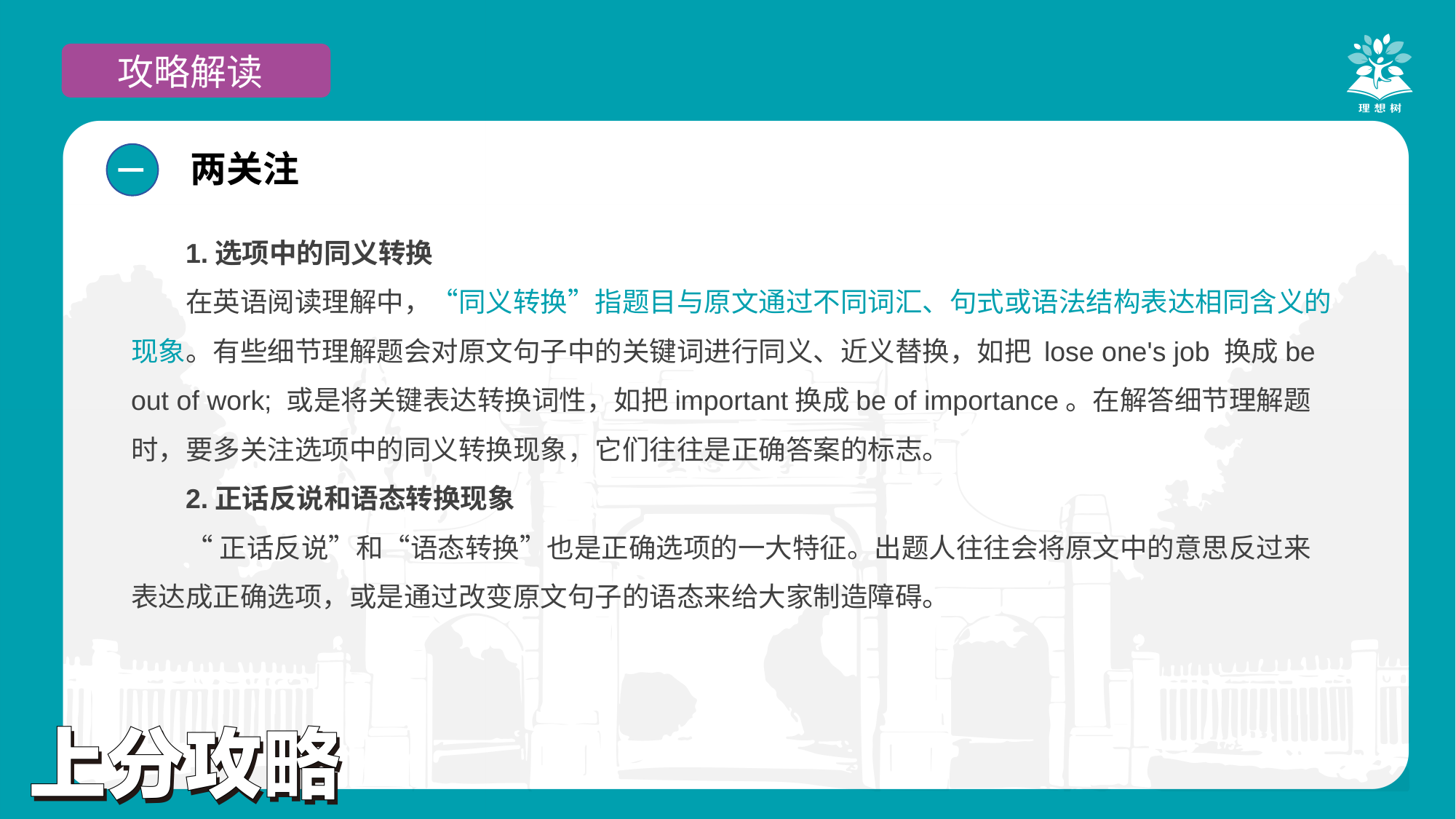

攻略解读
两关注

一
1.选项中的同义转换
在英语阅读理解中，“同义转换”指题目与原文通过不同词汇、句式或语法结构表达相同含义的现象。有些细节理解题会对原文句子中的关键词进行同义、近义替换，如把 lose one's job 换成be out of work; 或是将关键表达转换词性，如把important换成be of importance。在解答细节理解题时，要多关注选项中的同义转换现象，它们往往是正确答案的标志。
2.正话反说和语态转换现象
“正话反说”和“语态转换”也是正确选项的一大特征。出题人往往会将原文中的意思反过来表达成正确选项，或是通过改变原文句子的语态来给大家制造障碍。